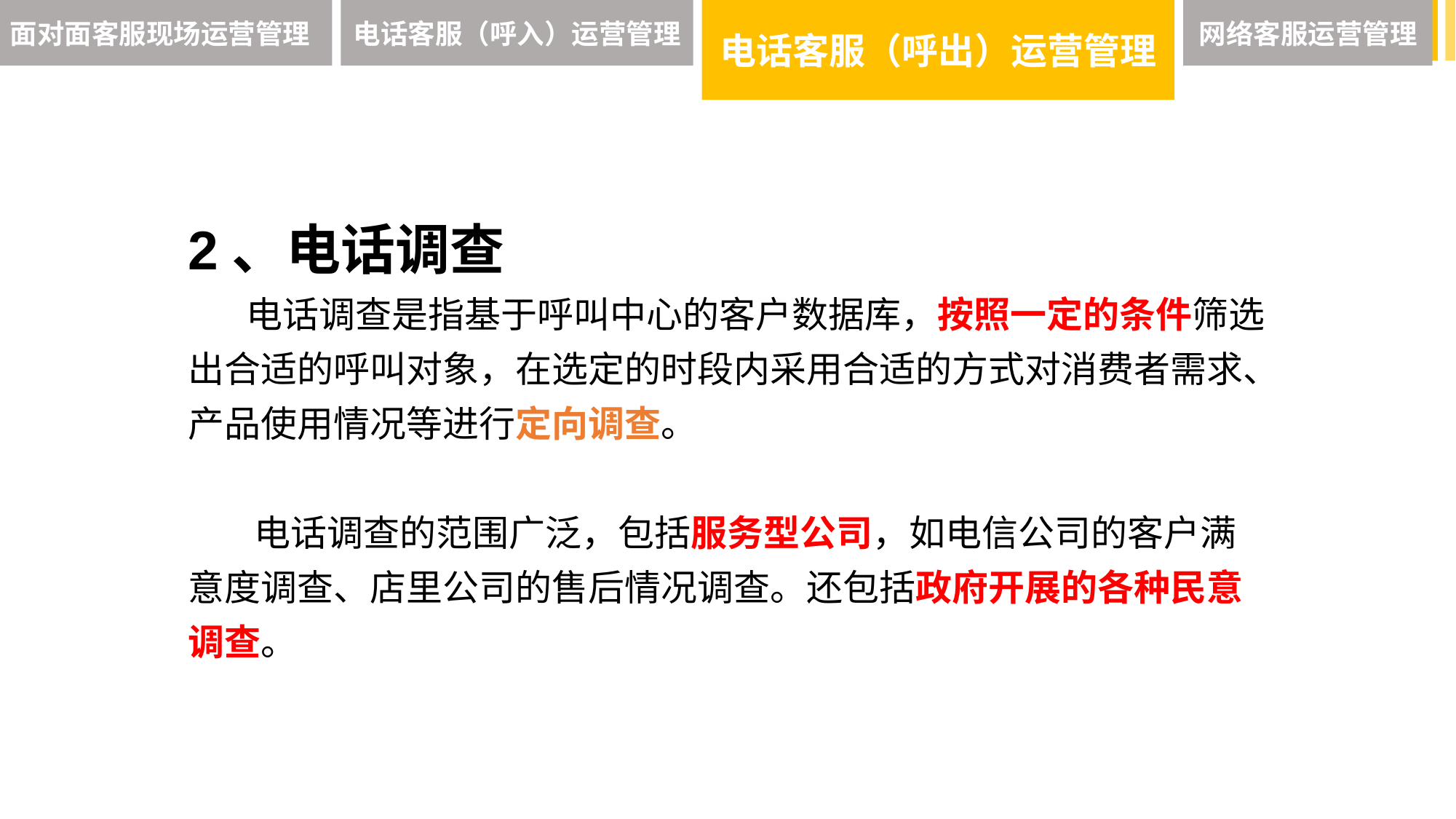

面对面客服现场运营管理
电话客服（呼入）运营管理
电话客服（呼出）运营管理
网络客服运营管理

2、电话调查
      电话调查是指基于呼叫中心的客户数据库，按照一定的条件筛选出合适的呼叫对象，在选定的时段内采用合适的方式对消费者需求、产品使用情况等进行定向调查。

       电话调查的范围广泛，包括服务型公司，如电信公司的客户满意度调查、店里公司的售后情况调查。还包括政府开展的各种民意调查。